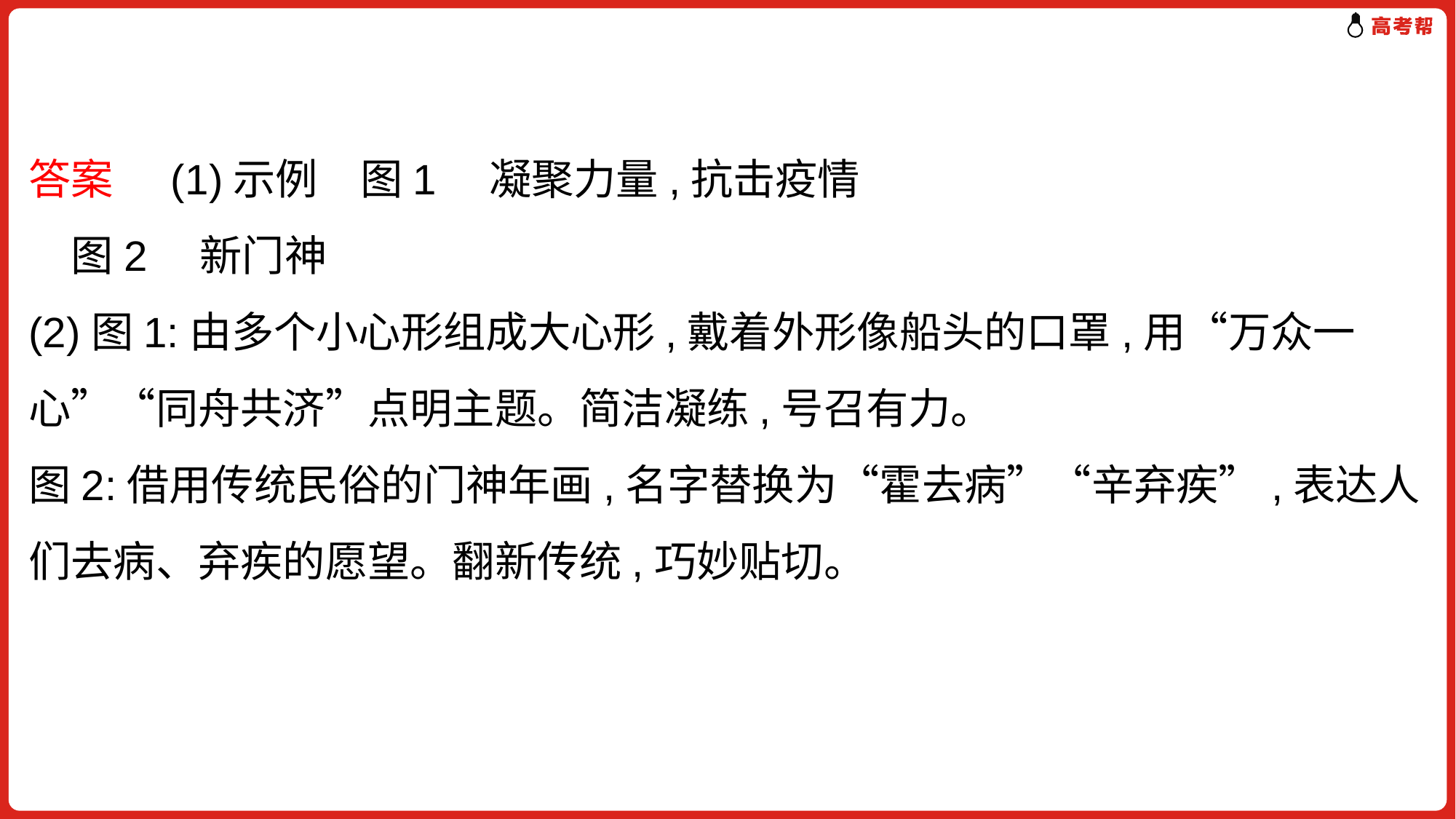

答案     (1)示例　图1　凝聚力量,抗击疫情
　图2　新门神
(2)图1:由多个小心形组成大心形,戴着外形像船头的口罩,用“万众一心”“同舟共济”点明主题。简洁凝练,号召有力。
图2:借用传统民俗的门神年画,名字替换为“霍去病”“辛弃疾”,表达人们去病、弃疾的愿望。翻新传统,巧妙贴切。